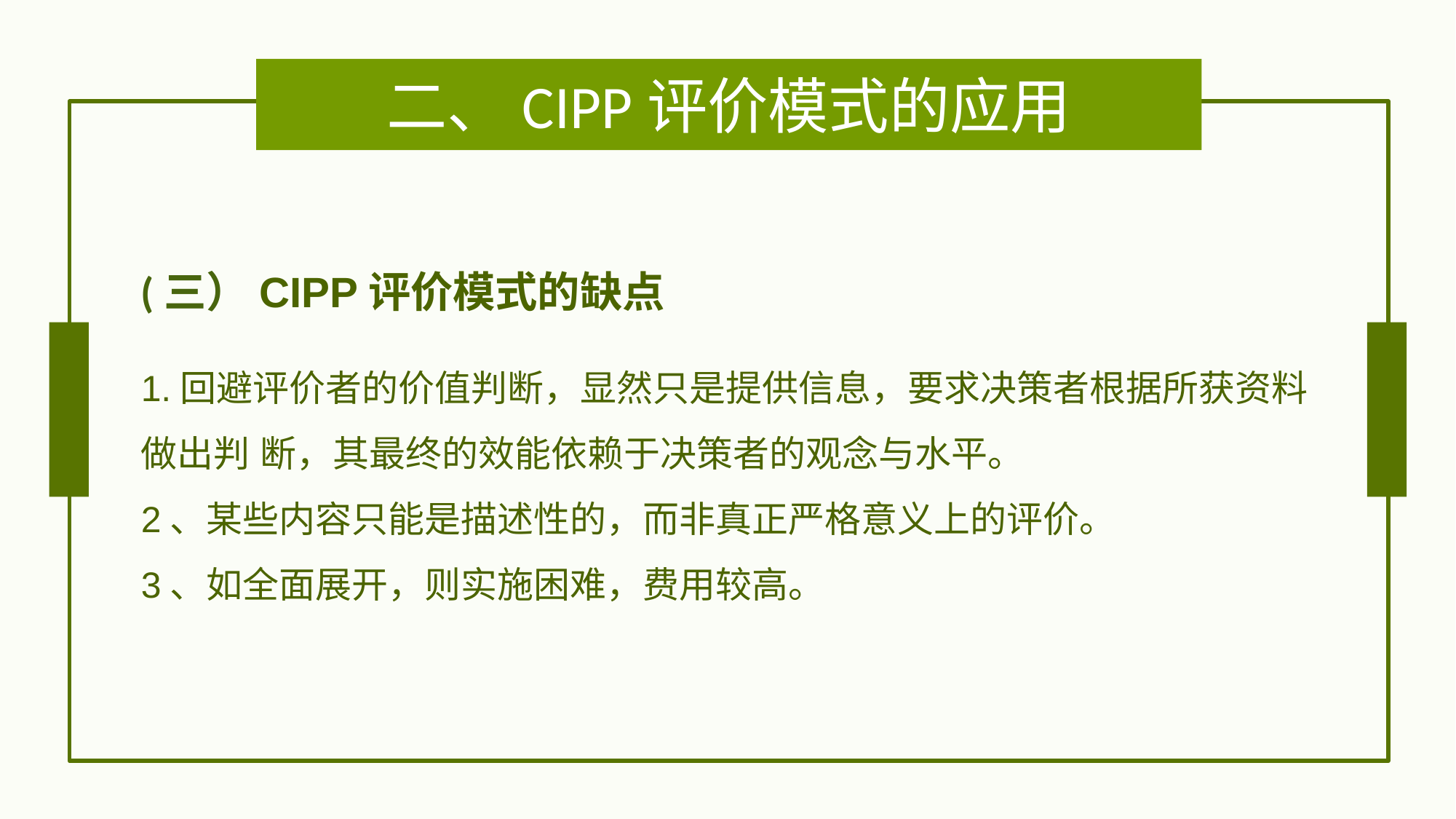

# 二、CIPP评价模式的应用

(三）CIPP评价模式的缺点
1.回避评价者的价值判断，显然只是提供信息，要求决策者根据所获资料做出判 断，其最终的效能依赖于决策者的观念与水平。
2、某些内容只能是描述性的，而非真正严格意义上的评价。
3、如全面展开，则实施困难，费用较高。